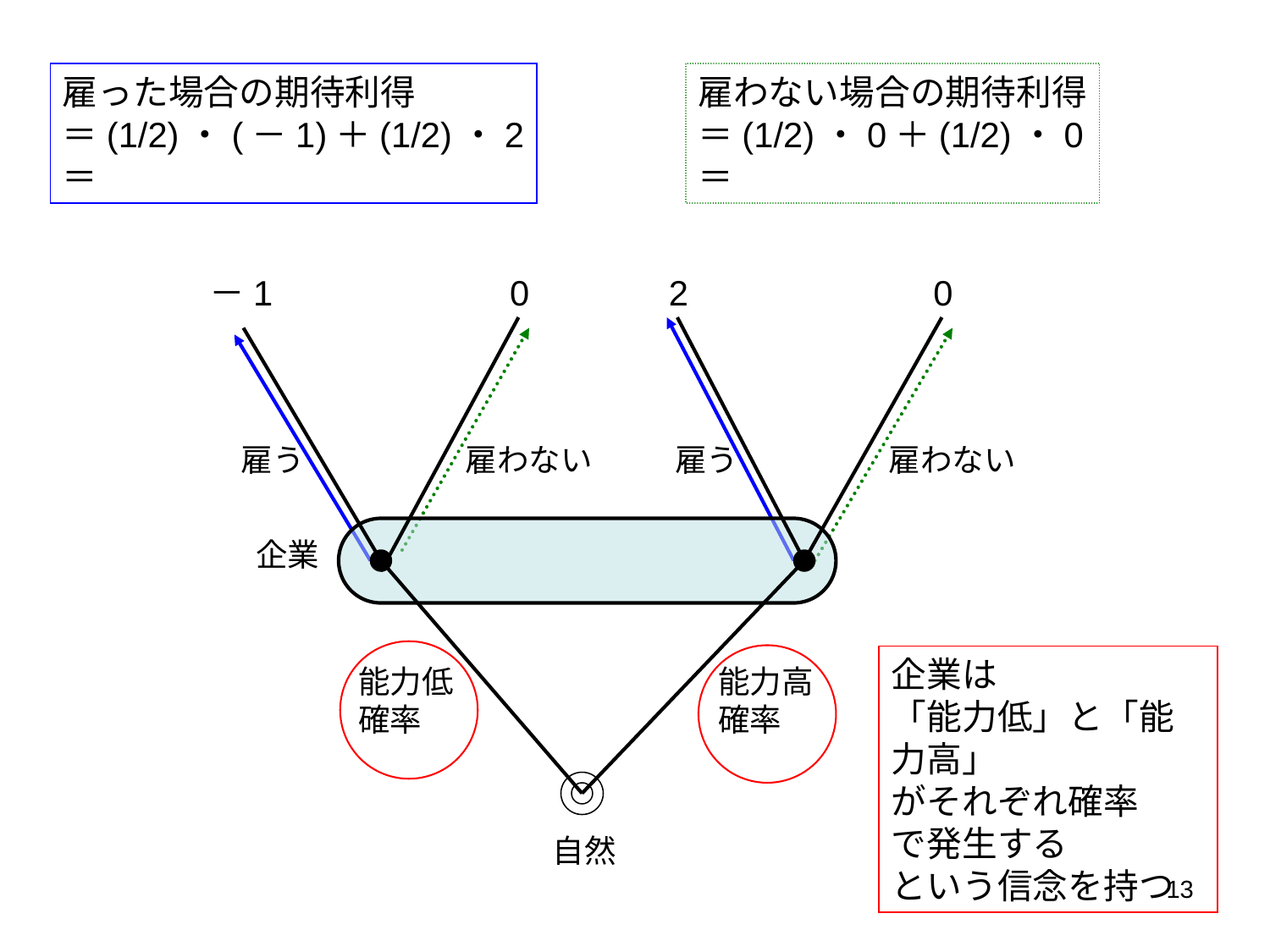

雇った場合の期待利得
＝(1/2)・(－1)＋(1/2)・2
＝0.5
雇わない場合の期待利得
＝(1/2)・0＋(1/2)・0
＝0
>
－1
0
2
0

雇う
雇わない
雇う
雇わない

企業

企業は
「能力低」と「能力高」
がそれぞれ確率1/2で発生する
という信念を持つ
能力低
確率1/2
能力高
確率1/2

自然
13